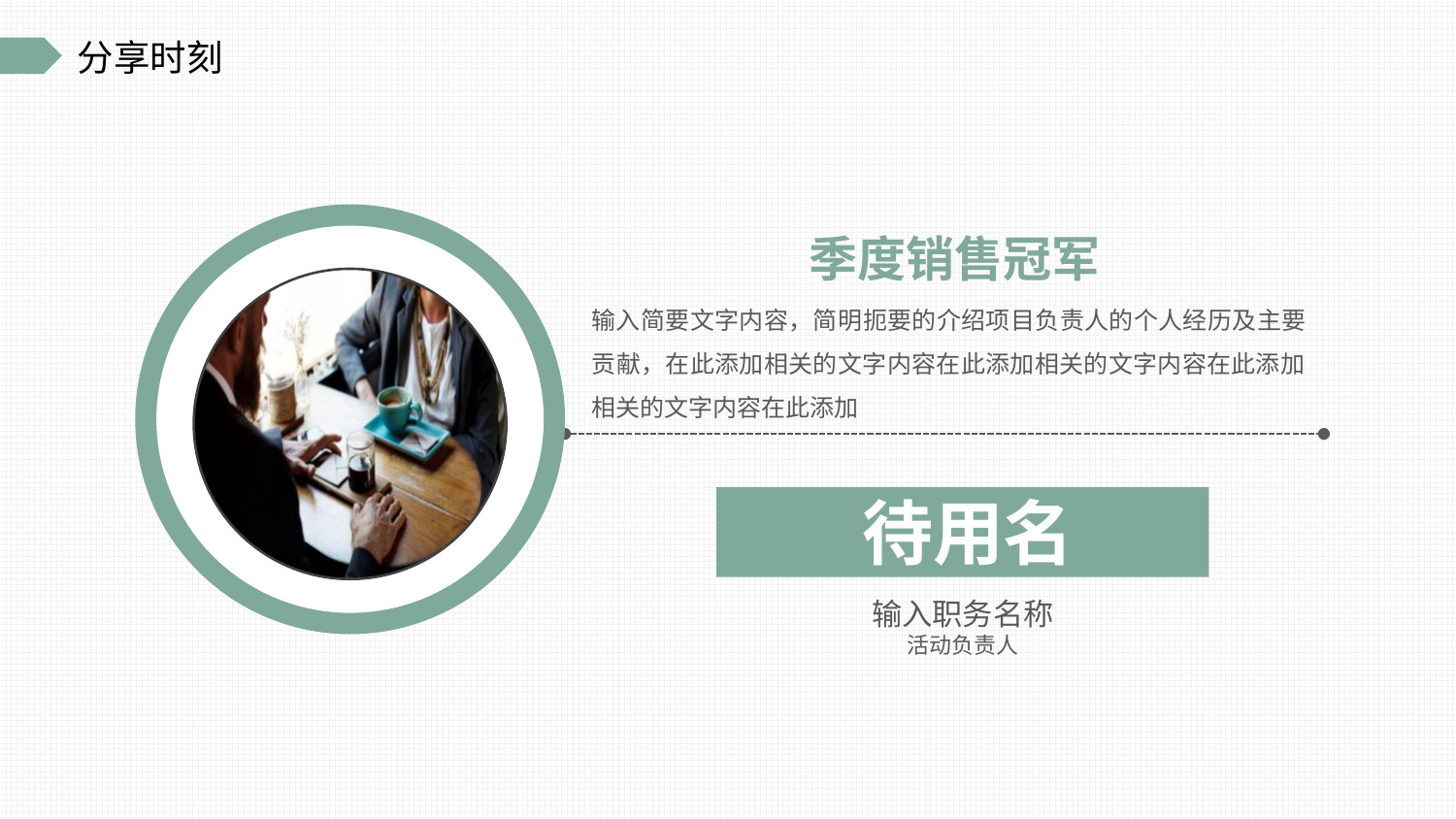

季度销售冠军

输入简要文字内容，简明扼要的介绍项目负责人的个人经历及主要贡献，在此添加相关的文字内容在此添加相关的文字内容在此添加相关的文字内容在此添加

待用名
输入职务名称
活动负责人